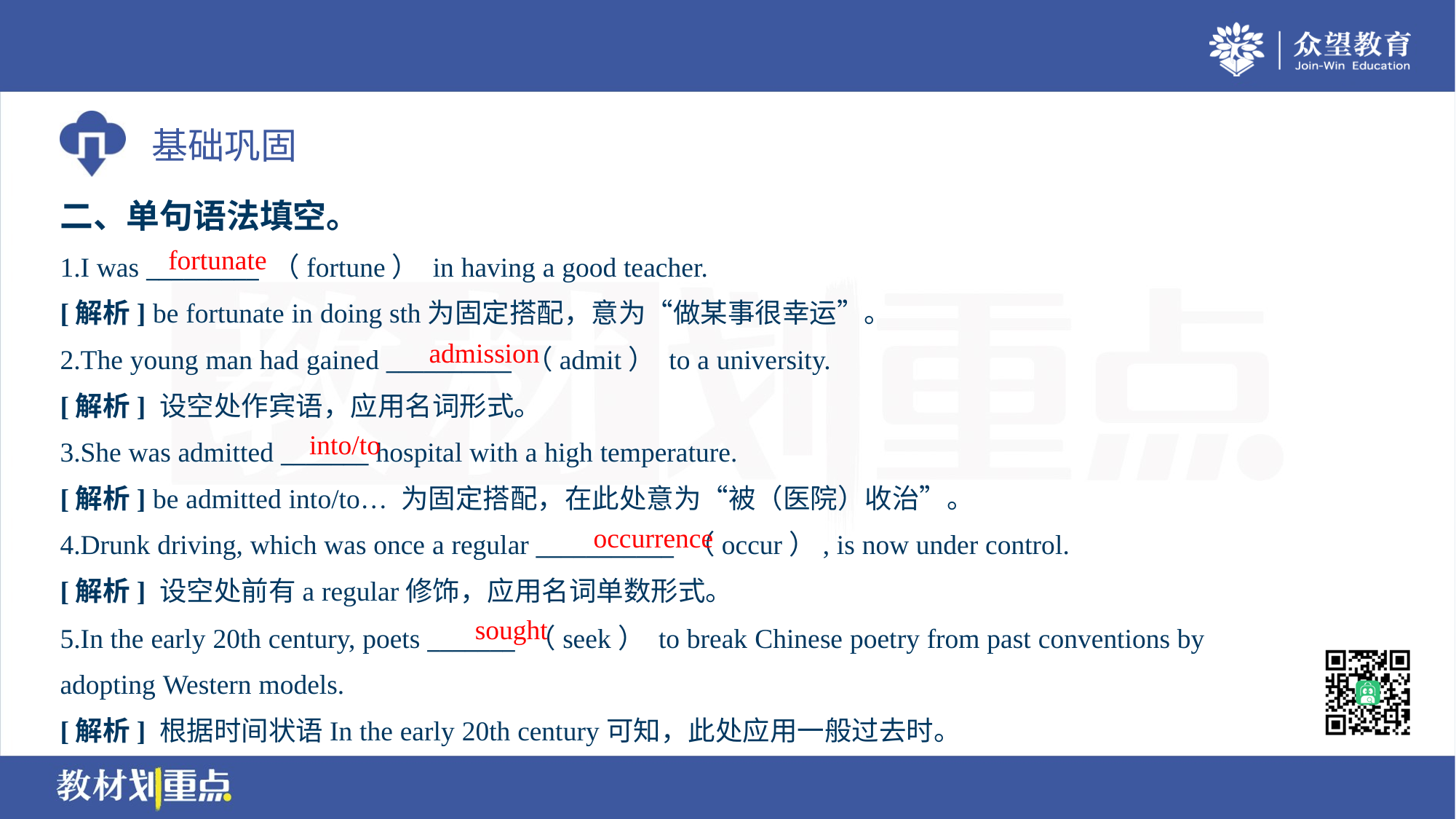

二、单句语法填空。
fortunate
1.I was _________ （fortune） in having a good teacher.
[解析] be fortunate in doing sth为固定搭配，意为“做某事很幸运”。
admission
2.The young man had gained __________ （admit） to a university.
[解析] 设空处作宾语，应用名词形式。
into/to
3.She was admitted _______ hospital with a high temperature.
[解析] be admitted into/to… 为固定搭配，在此处意为“被（医院）收治”。
occurrence
4.Drunk driving, which was once a regular ___________ （occur）, is now under control.
[解析] 设空处前有a regular修饰，应用名词单数形式。
sought
5.In the early 20th century, poets _______ （seek） to break Chinese poetry from past conventions by
adopting Western models.
[解析] 根据时间状语In the early 20th century可知，此处应用一般过去时。